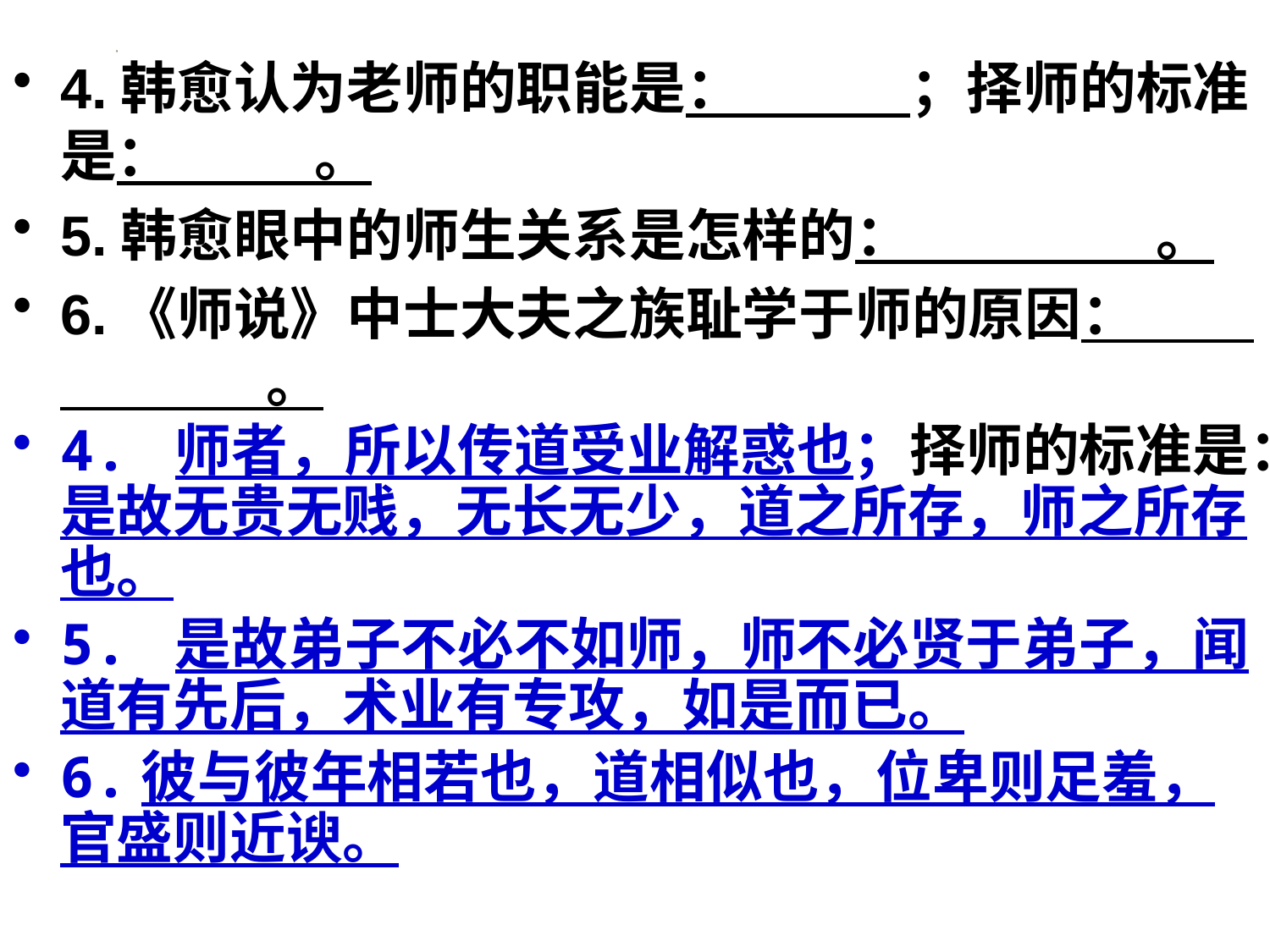

#
4.韩愈认为老师的职能是：             ；择师的标准是：           。
5.韩愈眼中的师生关系是怎样的：                   。
6.《师说》中士大夫之族耻学于师的原因：                          。
4. 师者，所以传道受业解惑也；择师的标准是：是故无贵无贱，无长无少，道之所存，师之所存也。
5. 是故弟子不必不如师，师不必贤于弟子，闻道有先后，术业有专攻，如是而已。
6.彼与彼年相若也，道相似也，位卑则足羞，官盛则近谀。